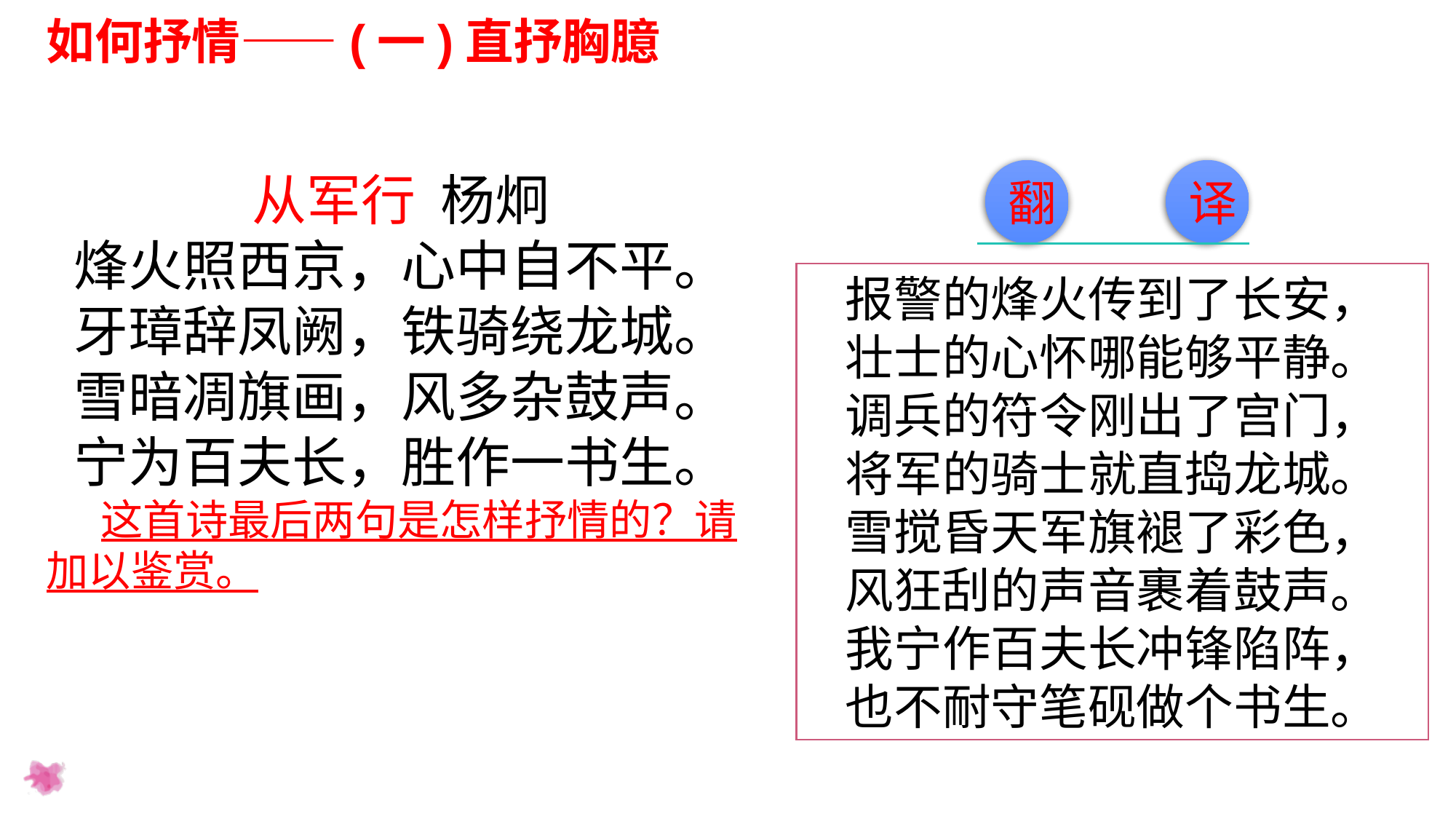

如何抒情——(一)直抒胸臆

从军行  杨炯
烽火照西京，心中自不平。
牙璋辞凤阙，铁骑绕龙城。
雪暗凋旗画，风多杂鼓声。
宁为百夫长，胜作一书生。
这首诗最后两句是怎样抒情的？请加以鉴赏。
翻
译
报警的烽火传到了长安，
壮士的心怀哪能够平静。
调兵的符令刚出了宫门，
将军的骑士就直捣龙城。
雪搅昏天军旗褪了彩色，
风狂刮的声音裹着鼓声。
我宁作百夫长冲锋陷阵，
也不耐守笔砚做个书生。